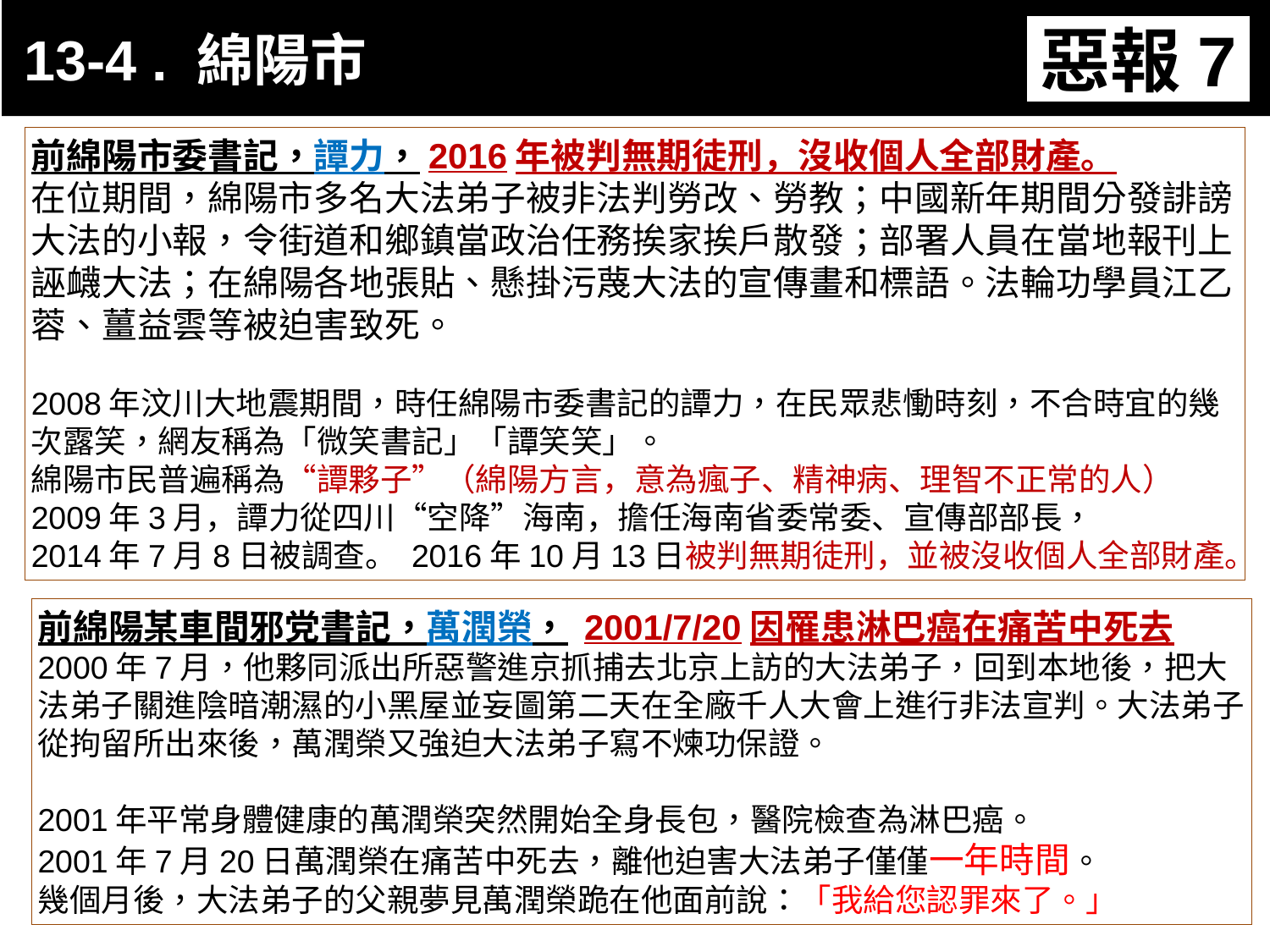

13-4 . 綿陽市
惡報7

11-3. XX市官員惡報實例
前綿陽市委書記，譚力，2016年被判無期徒刑，沒收個人全部財產。
在位期間，綿陽市多名大法弟子被非法判勞改、勞教；中國新年期間分發誹謗大法的小報，令街道和鄉鎮當政治任務挨家挨戶散發；部署人員在當地報刊上誣衊大法；在綿陽各地張貼、懸掛污蔑大法的宣傳畫和標語。法輪功學員江乙蓉、薑益雲等被迫害致死。

2008年汶川大地震期間，時任綿陽市委書記的譚力，在民眾悲慟時刻，不合時宜的幾次露笑，網友稱為「微笑書記」「譚笑笑」。
綿陽市民普遍稱為“譚夥子”（綿陽方言，意為瘋子、精神病、理智不正常的人）
2009年3月，譚力從四川“空降”海南，擔任海南省委常委、宣傳部部長，
2014年7月8日被調查。 2016年10月13日被判無期徒刑，並被沒收個人全部財產。
前綿陽某車間邪党書記，萬潤榮， 2001/7/20因罹患淋巴癌在痛苦中死去
2000年7月，他夥同派出所惡警進京抓捕去北京上訪的大法弟子，回到本地後，把大法弟子關進陰暗潮濕的小黑屋並妄圖第二天在全廠千人大會上進行非法宣判。大法弟子從拘留所出來後，萬潤榮又強迫大法弟子寫不煉功保證。

2001年平常身體健康的萬潤榮突然開始全身長包，醫院檢查為淋巴癌。
2001年7月20日萬潤榮在痛苦中死去，離他迫害大法弟子僅僅一年時間。
幾個月後，大法弟子的父親夢見萬潤榮跪在他面前說：「我給您認罪來了。」